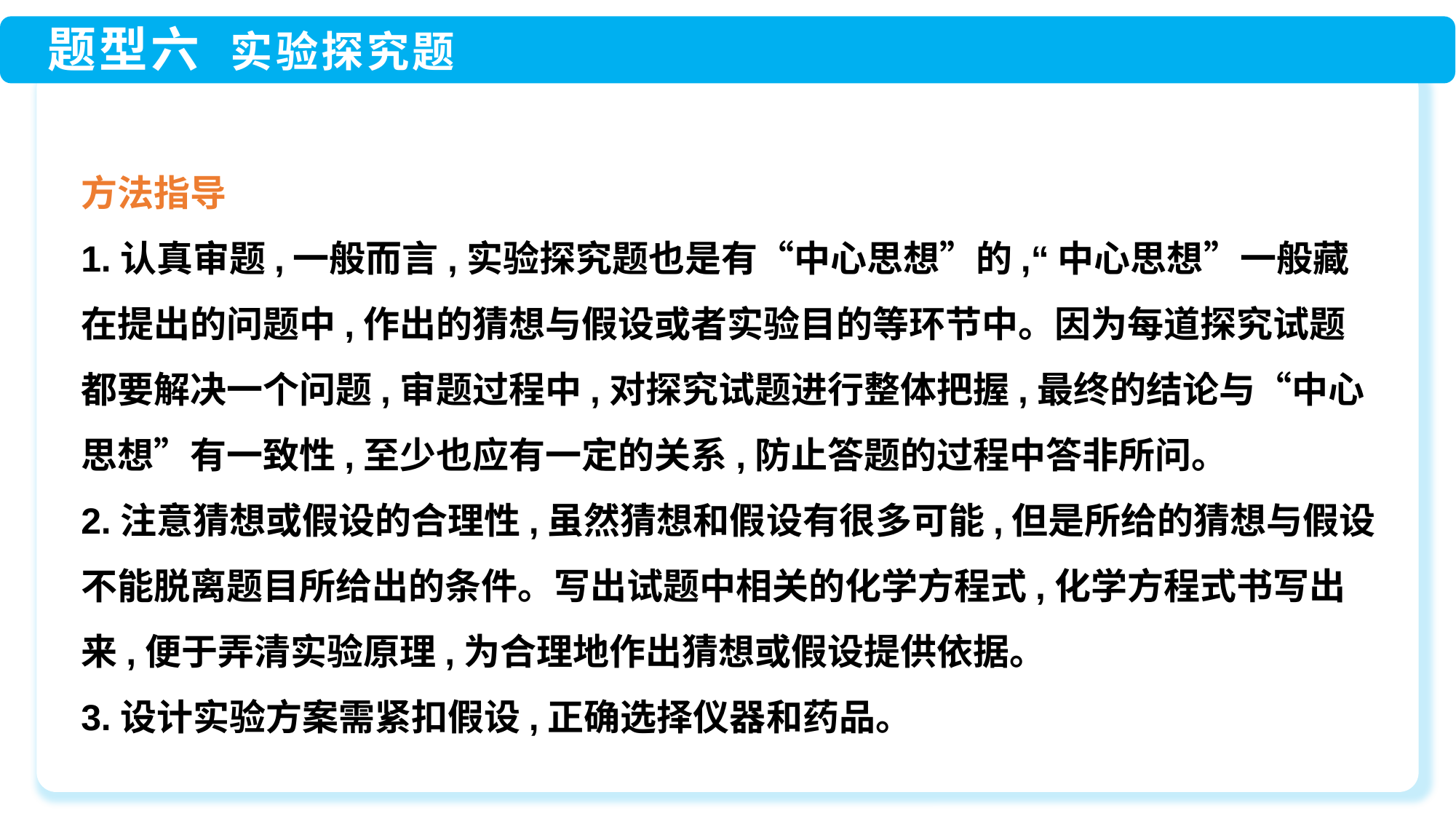

方法指导
1.认真审题,一般而言,实验探究题也是有“中心思想”的,“中心思想”一般藏在提出的问题中,作出的猜想与假设或者实验目的等环节中。因为每道探究试题都要解决一个问题,审题过程中,对探究试题进行整体把握,最终的结论与“中心思想”有一致性,至少也应有一定的关系,防止答题的过程中答非所问。
2.注意猜想或假设的合理性,虽然猜想和假设有很多可能,但是所给的猜想与假设不能脱离题目所给出的条件。写出试题中相关的化学方程式,化学方程式书写出来,便于弄清实验原理,为合理地作出猜想或假设提供依据。
3.设计实验方案需紧扣假设,正确选择仪器和药品。